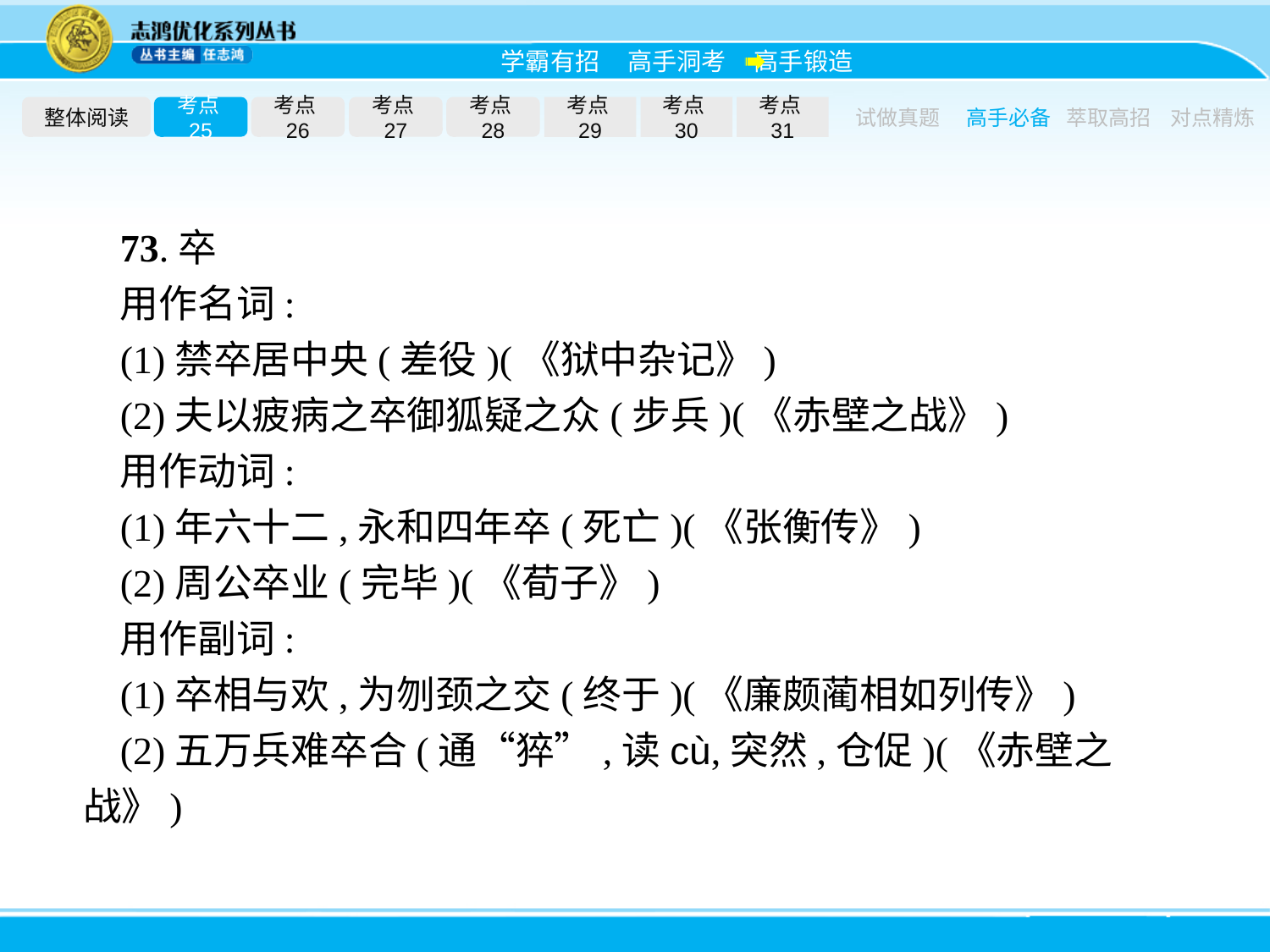

整体阅读
考点25
考点26
考点27
考点28
考点29
考点30
考点31
试做真题
高手必备
萃取高招
对点精炼
73.卒
用作名词:
(1)禁卒居中央(差役)(《狱中杂记》)
(2)夫以疲病之卒御狐疑之众(步兵)(《赤壁之战》)
用作动词:
(1)年六十二,永和四年卒(死亡)(《张衡传》)
(2)周公卒业(完毕)(《荀子》)
用作副词:
(1)卒相与欢,为刎颈之交(终于)(《廉颇蔺相如列传》)
(2)五万兵难卒合(通“猝”,读cù,突然,仓促)(《赤壁之战》)